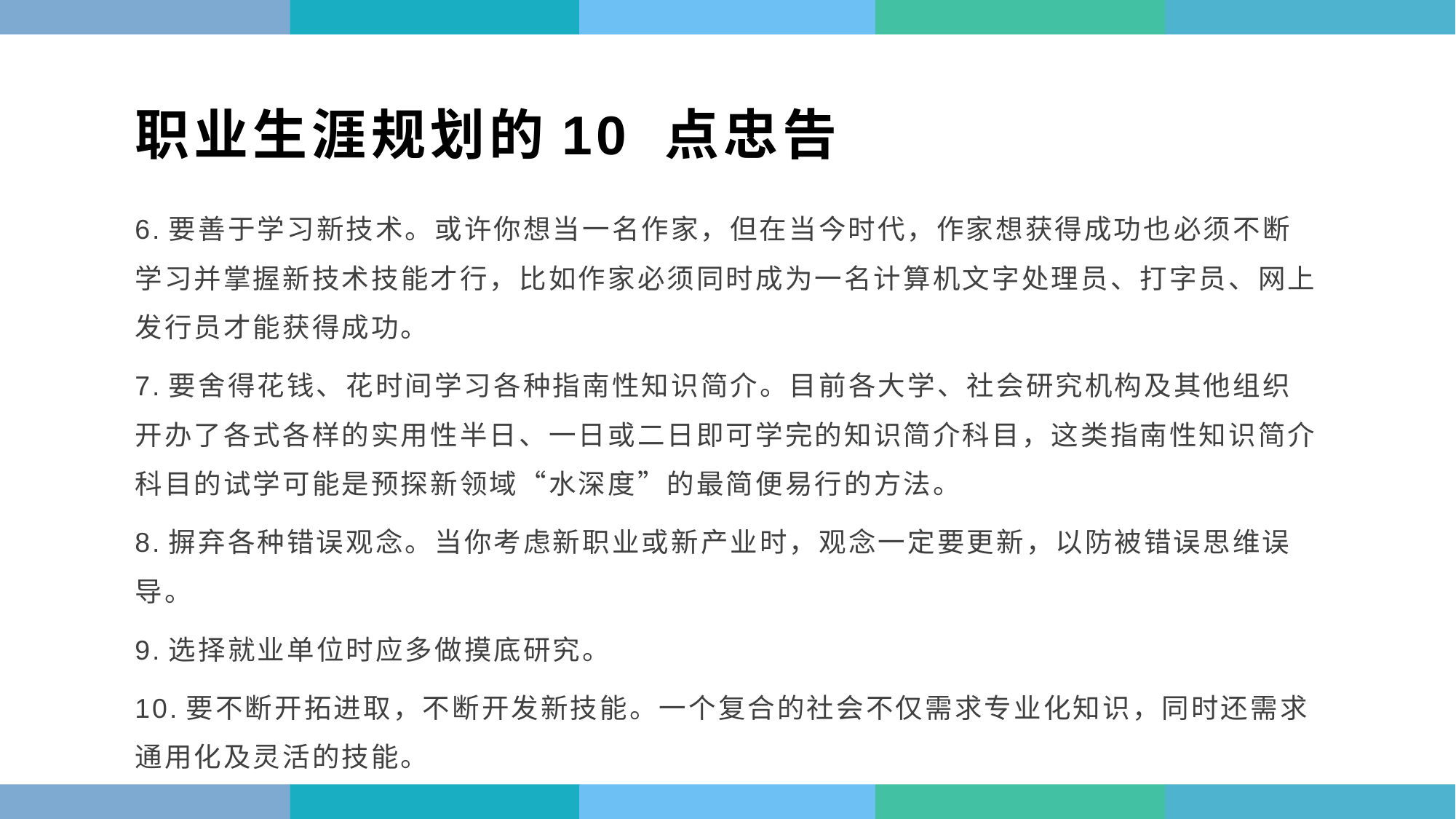

职业生涯规划的10 点忠告
6.要善于学习新技术。或许你想当一名作家，但在当今时代，作家想获得成功也必须不断学习并掌握新技术技能才行，比如作家必须同时成为一名计算机文字处理员、打字员、网上发行员才能获得成功。
7.要舍得花钱、花时间学习各种指南性知识简介。目前各大学、社会研究机构及其他组织开办了各式各样的实用性半日、一日或二日即可学完的知识简介科目，这类指南性知识简介科目的试学可能是预探新领域“水深度”的最简便易行的方法。
8.摒弃各种错误观念。当你考虑新职业或新产业时，观念一定要更新，以防被错误思维误导。
9.选择就业单位时应多做摸底研究。
10.要不断开拓进取，不断开发新技能。一个复合的社会不仅需求专业化知识，同时还需求通用化及灵活的技能。